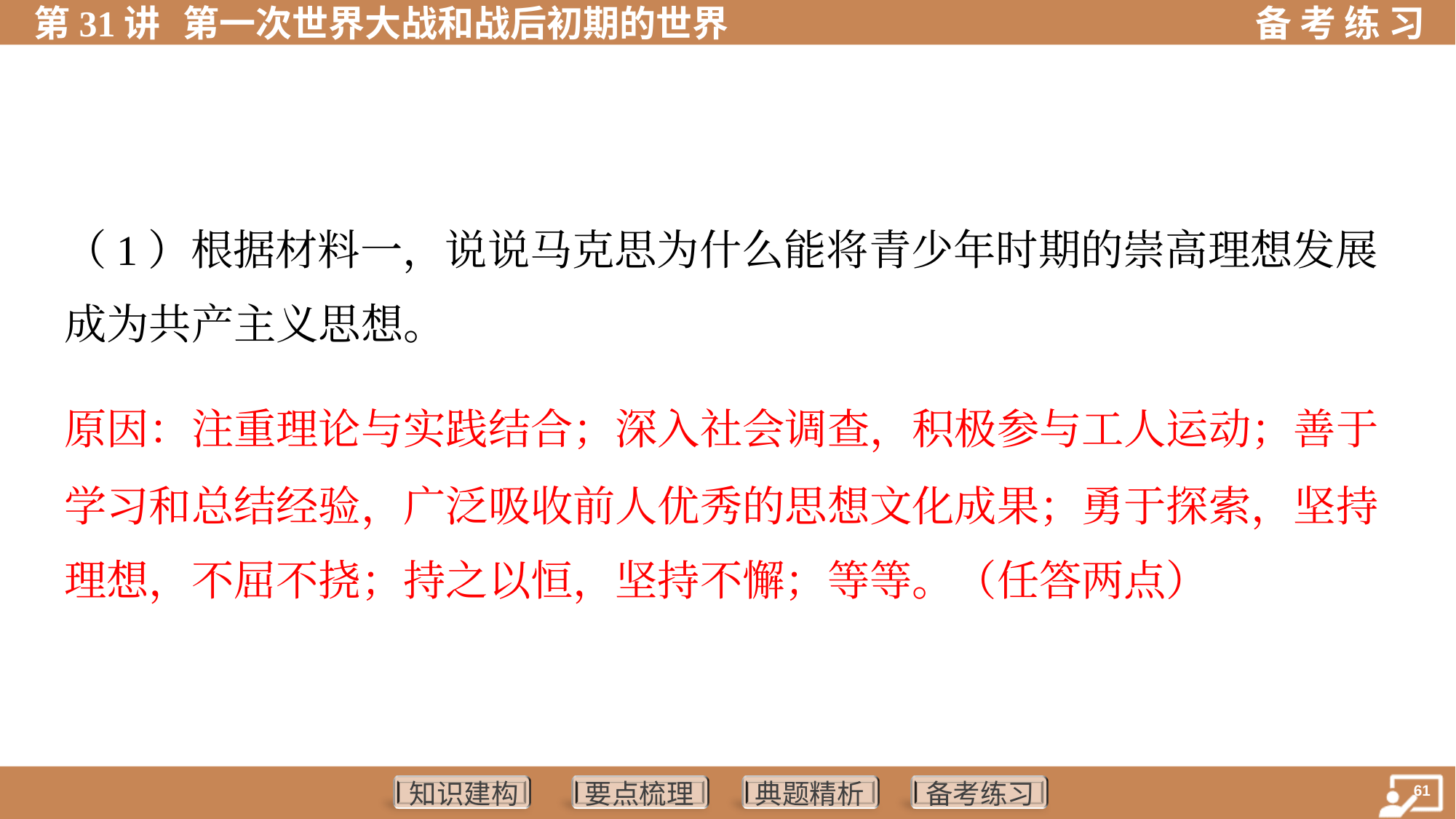

（1）根据材料一，说说马克思为什么能将青少年时期的崇高理想发展
成为共产主义思想。
原因：注重理论与实践结合；深入社会调查，积极参与工人运动；善于
学习和总结经验，广泛吸收前人优秀的思想文化成果；勇于探索，坚持
理想，不屈不挠；持之以恒，坚持不懈；等等。（任答两点）